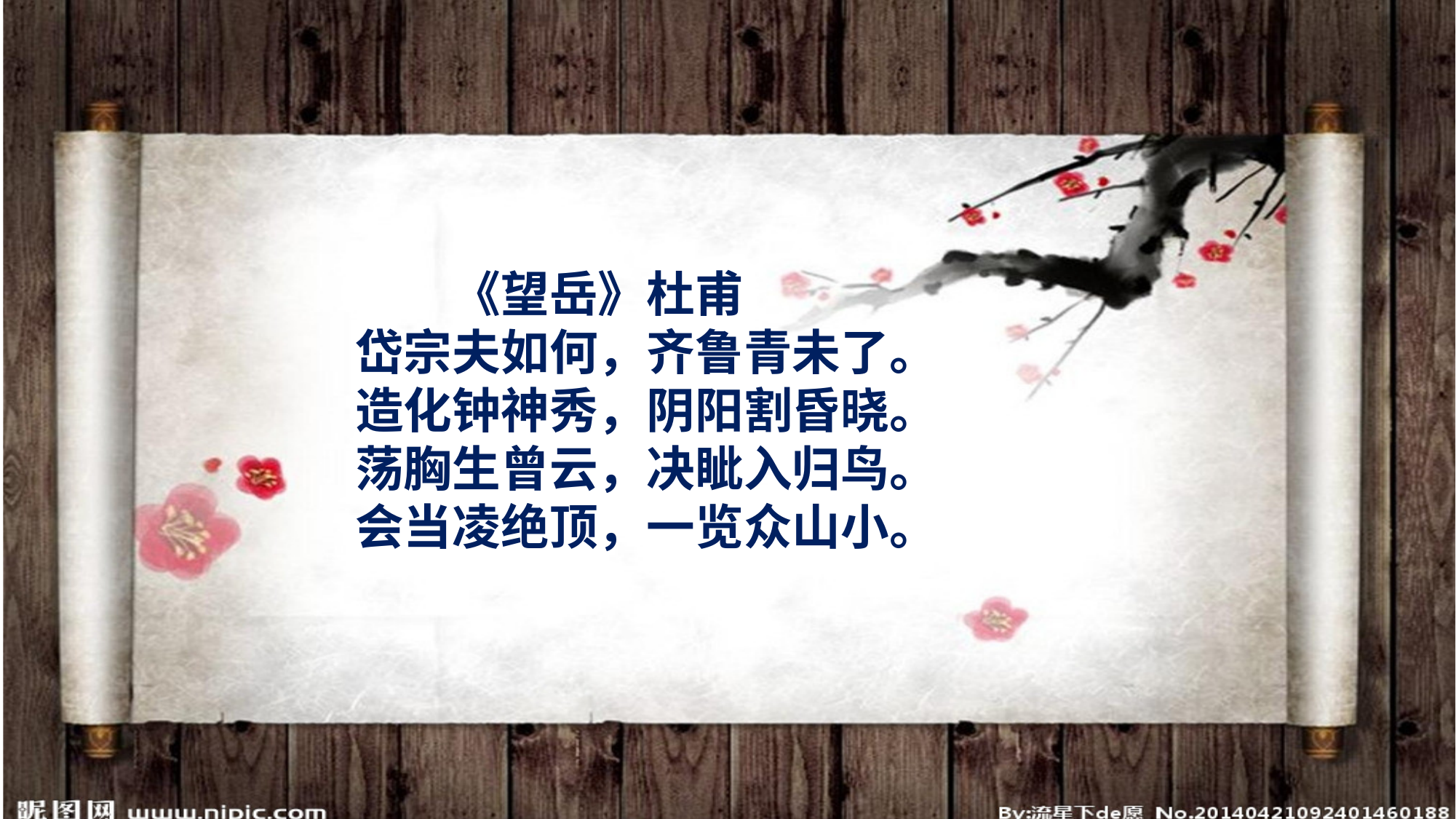

《望岳》杜甫
　　岱宗夫如何，齐鲁青未了。
　　造化钟神秀，阴阳割昏晓。
　　荡胸生曾云，决眦入归鸟。
　　会当凌绝顶，一览众山小。